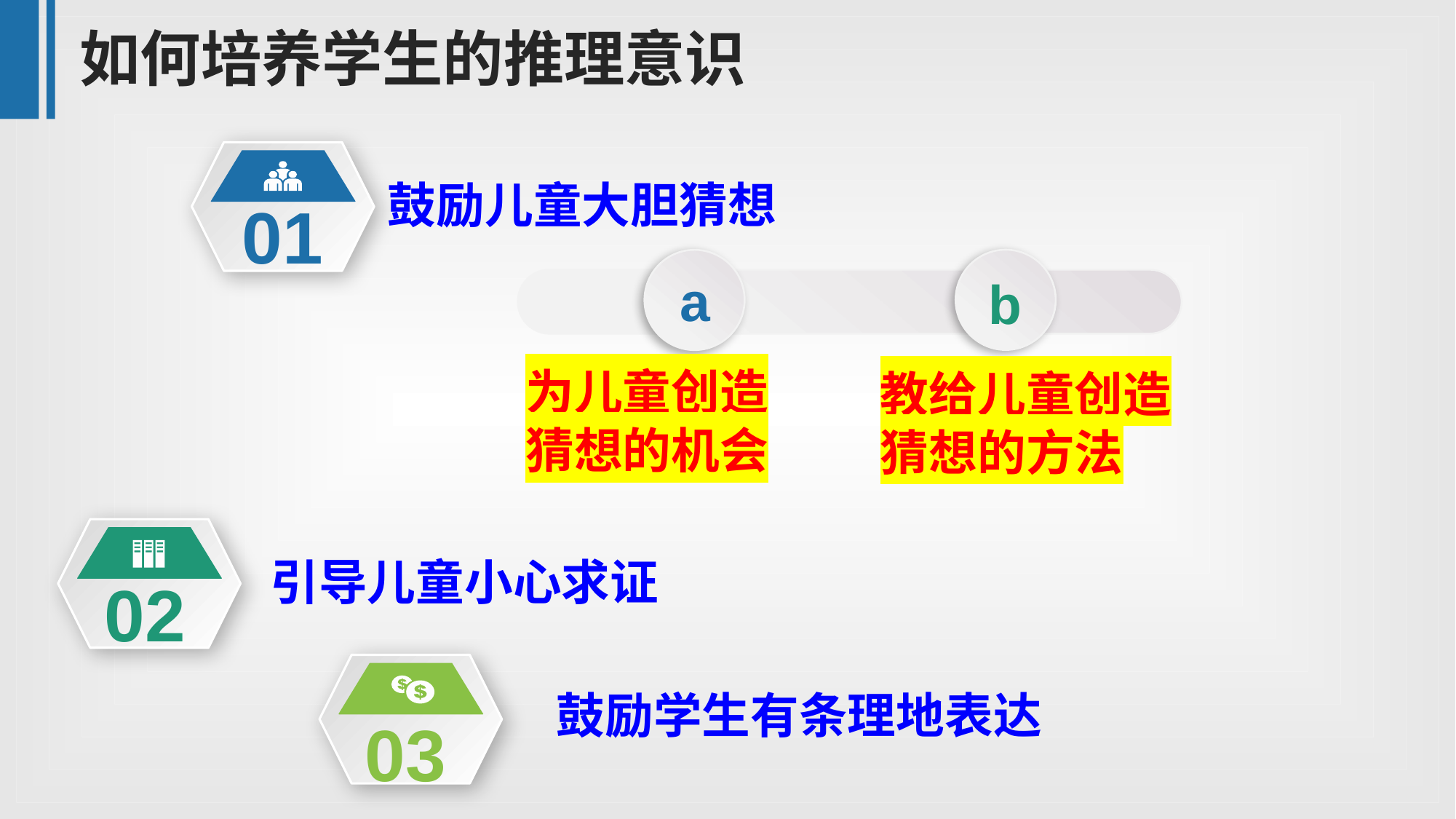

如何培养学生的推理意识

01
鼓励儿童大胆猜想

 b

 a

为儿童创造猜想的机会
教给儿童创造猜想的方法

02
引导儿童小心求证

03
鼓励学生有条理地表达